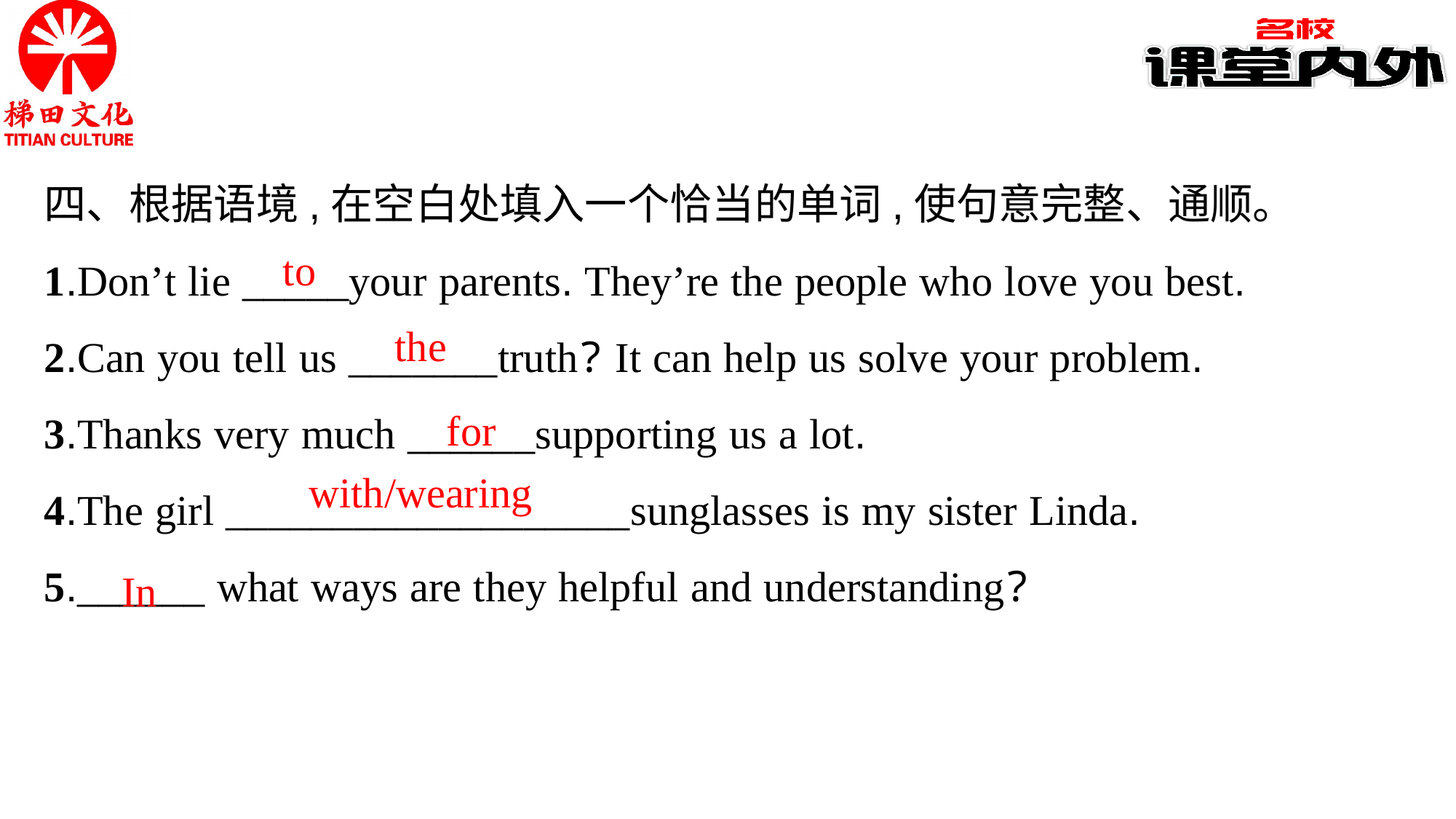

四、根据语境,在空白处填入一个恰当的单词,使句意完整、通顺。
1.Don’t lie _____your parents. They’re the people who love you best.
2.Can you tell us _______truth? It can help us solve your problem.
3.Thanks very much ______supporting us a lot.
4.The girl ___________________sunglasses is my sister Linda.
5.______ what ways are they helpful and understanding?
to
the
for
with/wearing
In